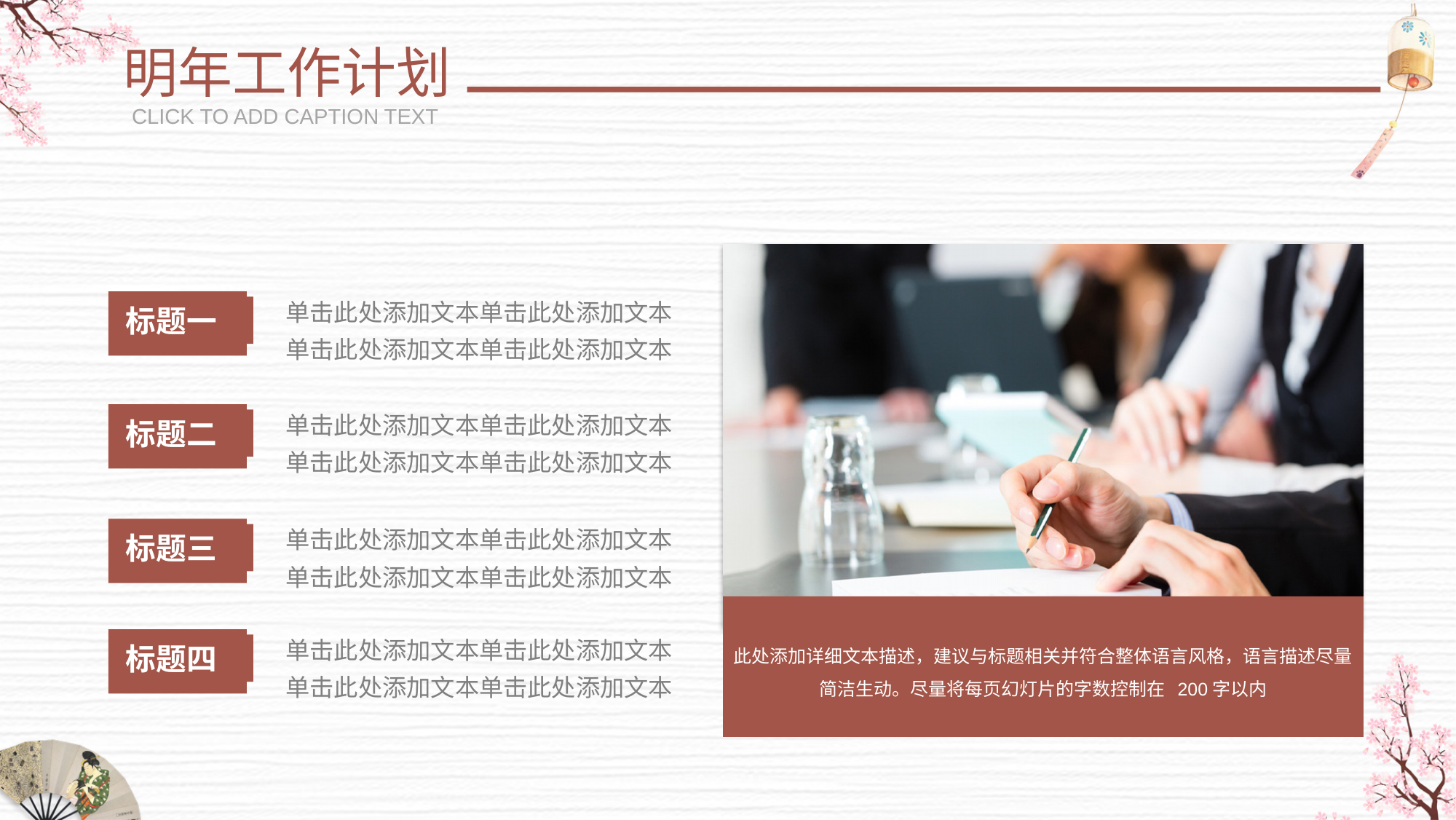

明年工作计划

CLICK TO ADD CAPTION TEXT

此处添加详细文本描述，建议与标题相关并符合整体语言风格，语言描述尽量简洁生动。尽量将每页幻灯片的字数控制在  200字以内
单击此处添加文本单击此处添加文本
单击此处添加文本单击此处添加文本

标题一
单击此处添加文本单击此处添加文本
单击此处添加文本单击此处添加文本

标题二
单击此处添加文本单击此处添加文本
单击此处添加文本单击此处添加文本

标题三
单击此处添加文本单击此处添加文本
单击此处添加文本单击此处添加文本

标题四